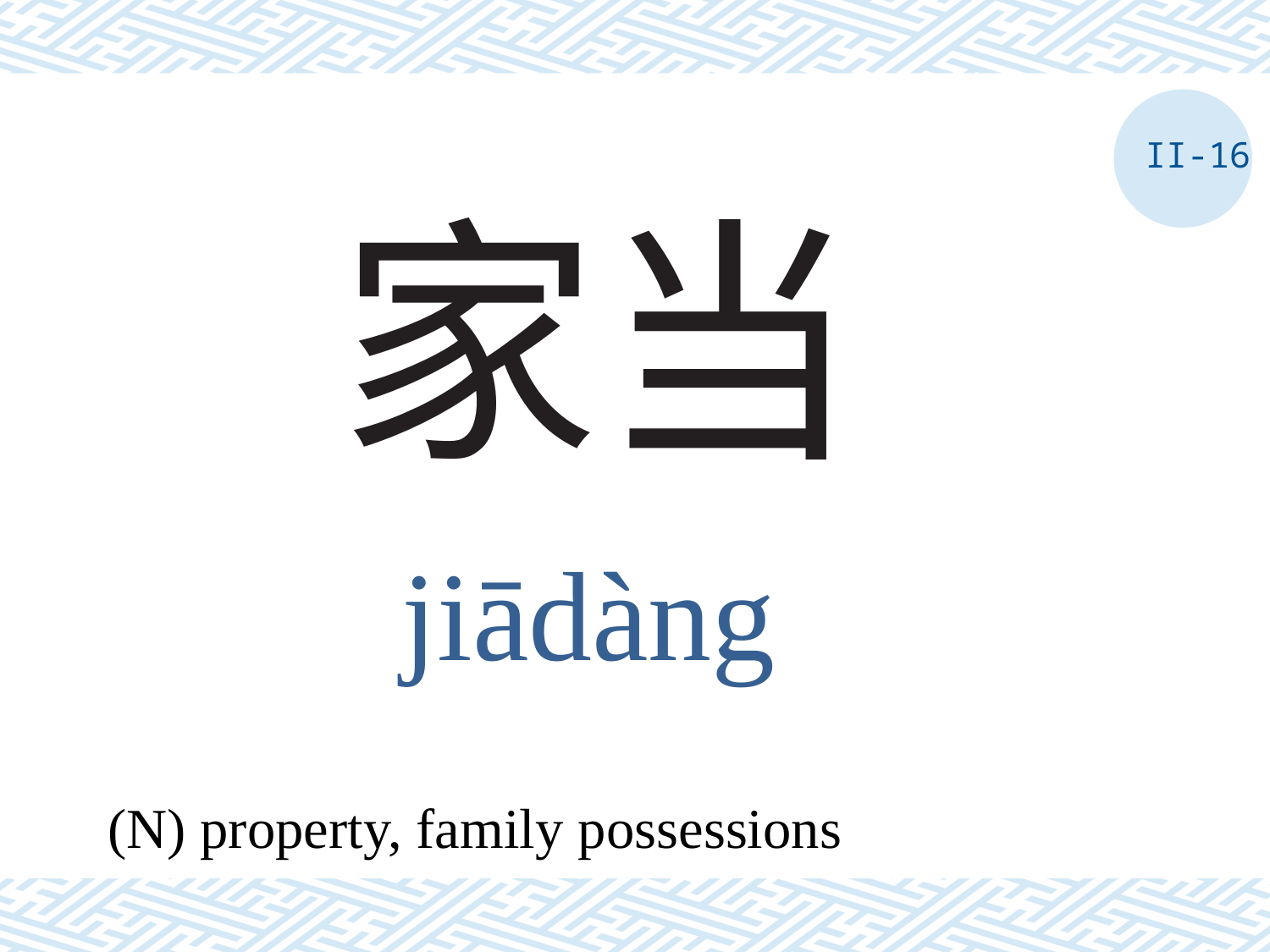

II-16

# 家当
jiādàng
(N) property, family possessions